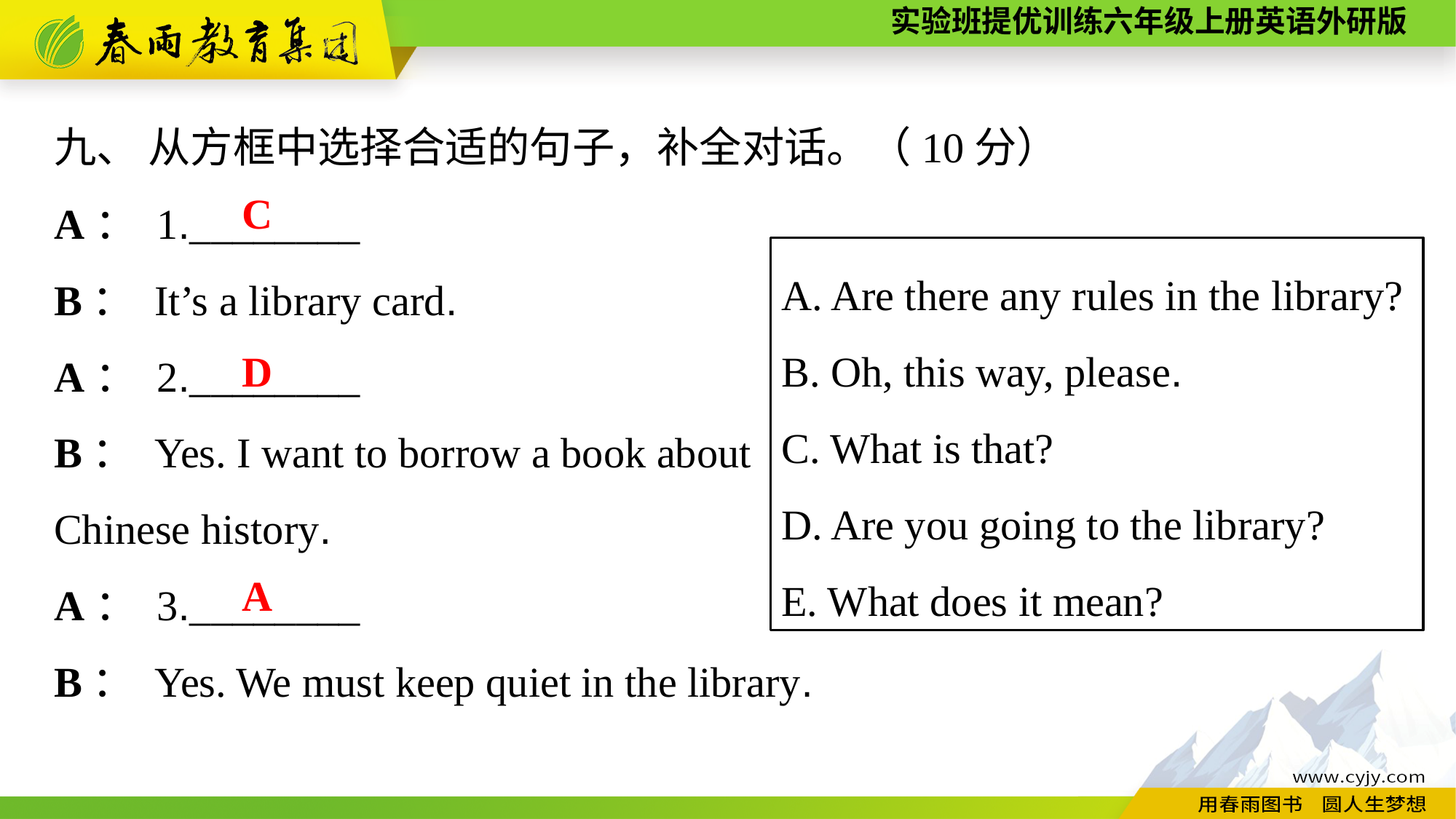

九、 从方框中选择合适的句子，补全对话。（10分）
A： 1.________
B： It’s a library card.
A： 2.________
B： Yes. I want to borrow a book about
Chinese history.
A： 3.________
B： Yes. We must keep quiet in the library.
C
A. Are there any rules in the library?
B. Oh, this way, please.
C. What is that?
D. Are you going to the library?
E. What does it mean?
D
A